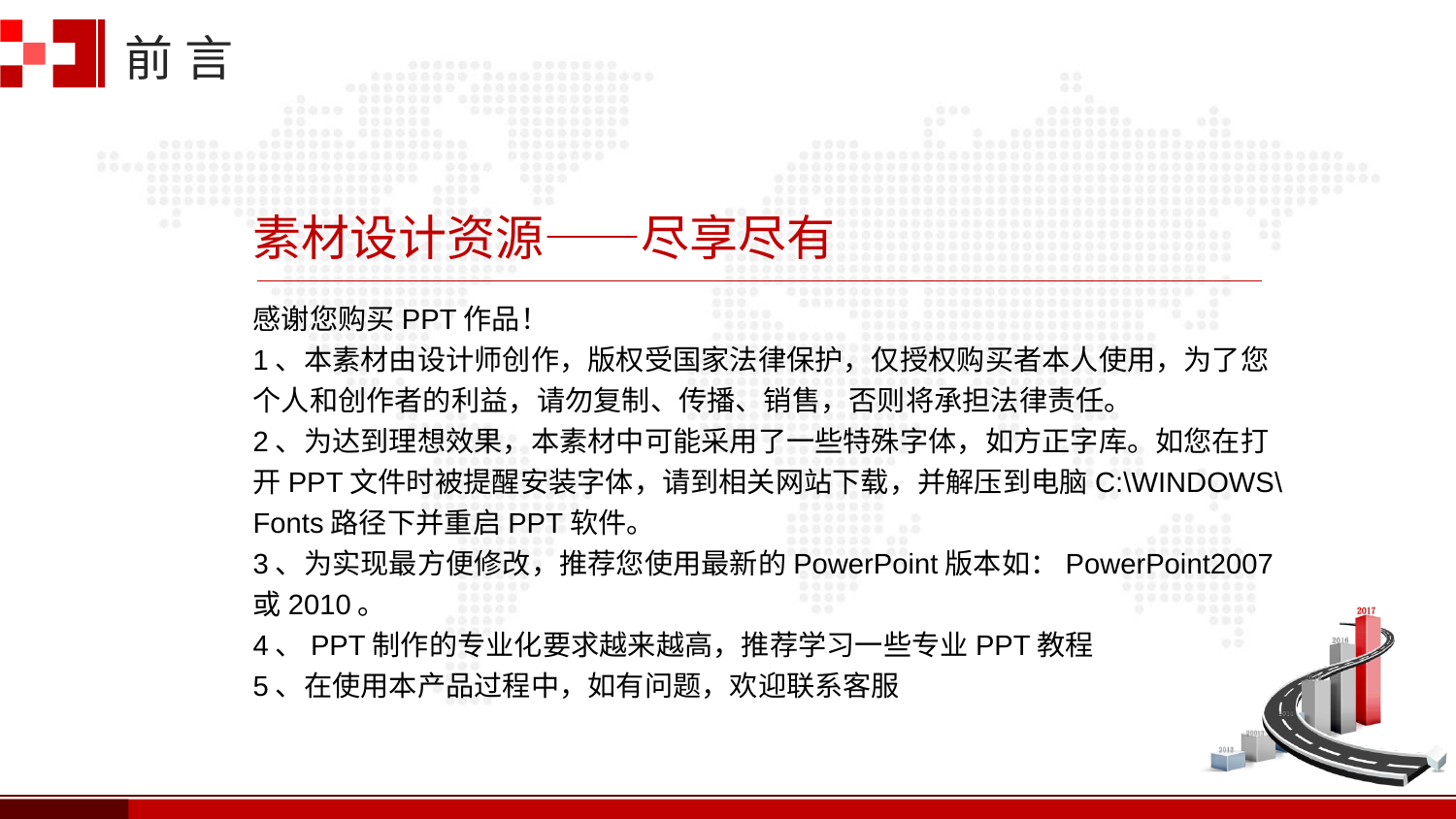

前 言
素材设计资源——尽享尽有
感谢您购买PPT作品！
1、本素材由设计师创作，版权受国家法律保护，仅授权购买者本人使用，为了您个人和创作者的利益，请勿复制、传播、销售，否则将承担法律责任。
2、为达到理想效果，本素材中可能采用了一些特殊字体，如方正字库。如您在打开PPT文件时被提醒安装字体，请到相关网站下载，并解压到电脑C:\WINDOWS\Fonts路径下并重启PPT软件。
3、为实现最方便修改，推荐您使用最新的PowerPoint版本如：PowerPoint2007或2010。
4、PPT制作的专业化要求越来越高，推荐学习一些专业PPT教程
5、在使用本产品过程中，如有问题，欢迎联系客服